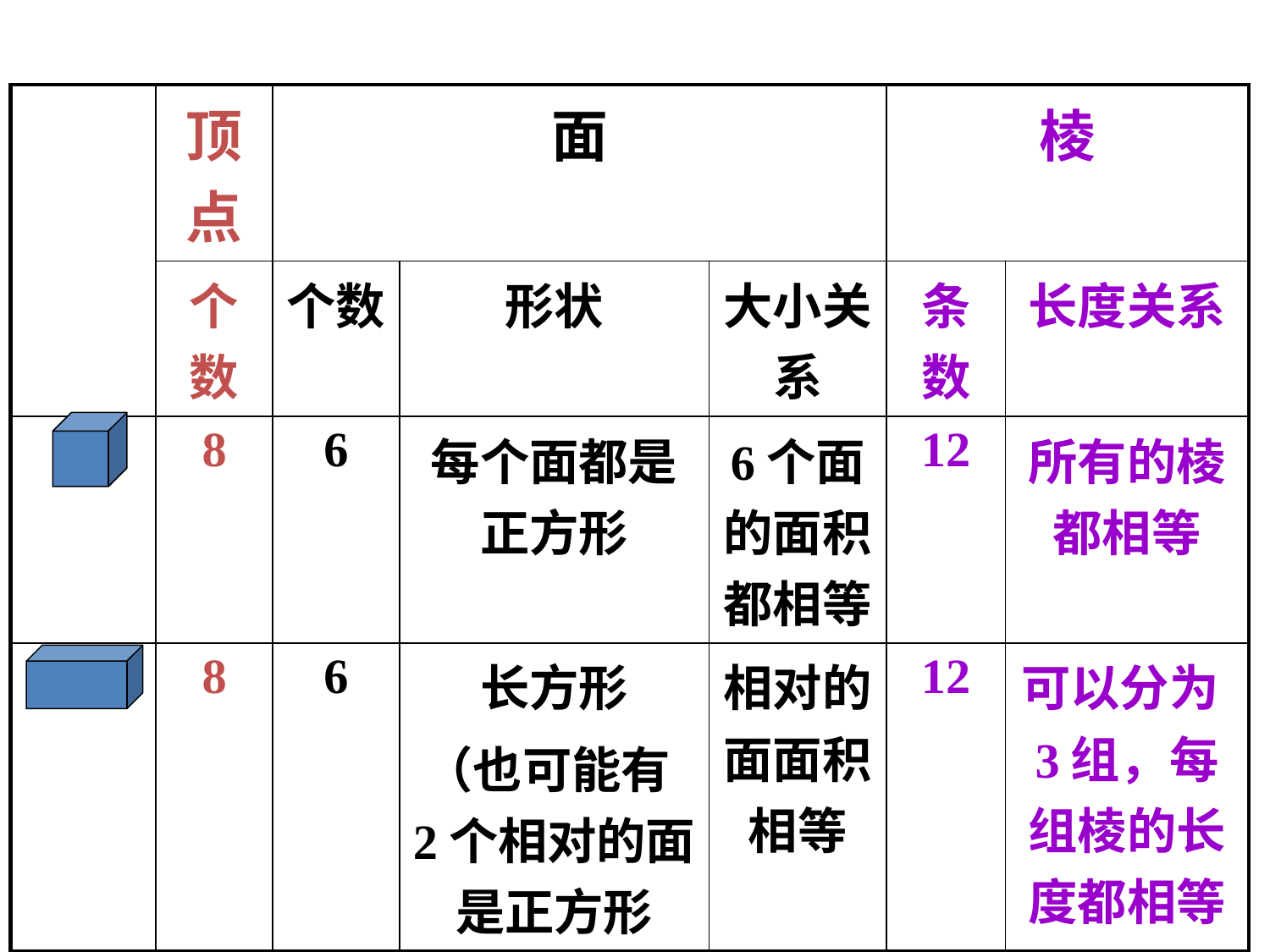

|  | 顶点 | 面 |  |  | 棱 |  |
| --- | --- | --- | --- | --- | --- | --- |
|  | 个数 | 个数 | 形状 | 大小关系 | 条数 | 长度关系 |
|  | 8 | 6 | 每个面都是正方形 | 6个面的面积都相等 | 12 | 所有的棱都相等 |
|  | 8 | 6 | 长方形 （也可能有2个相对的面是正方形 | 相对的面面积相等 | 12 | 可以分为3组，每组棱的长度都相等 |